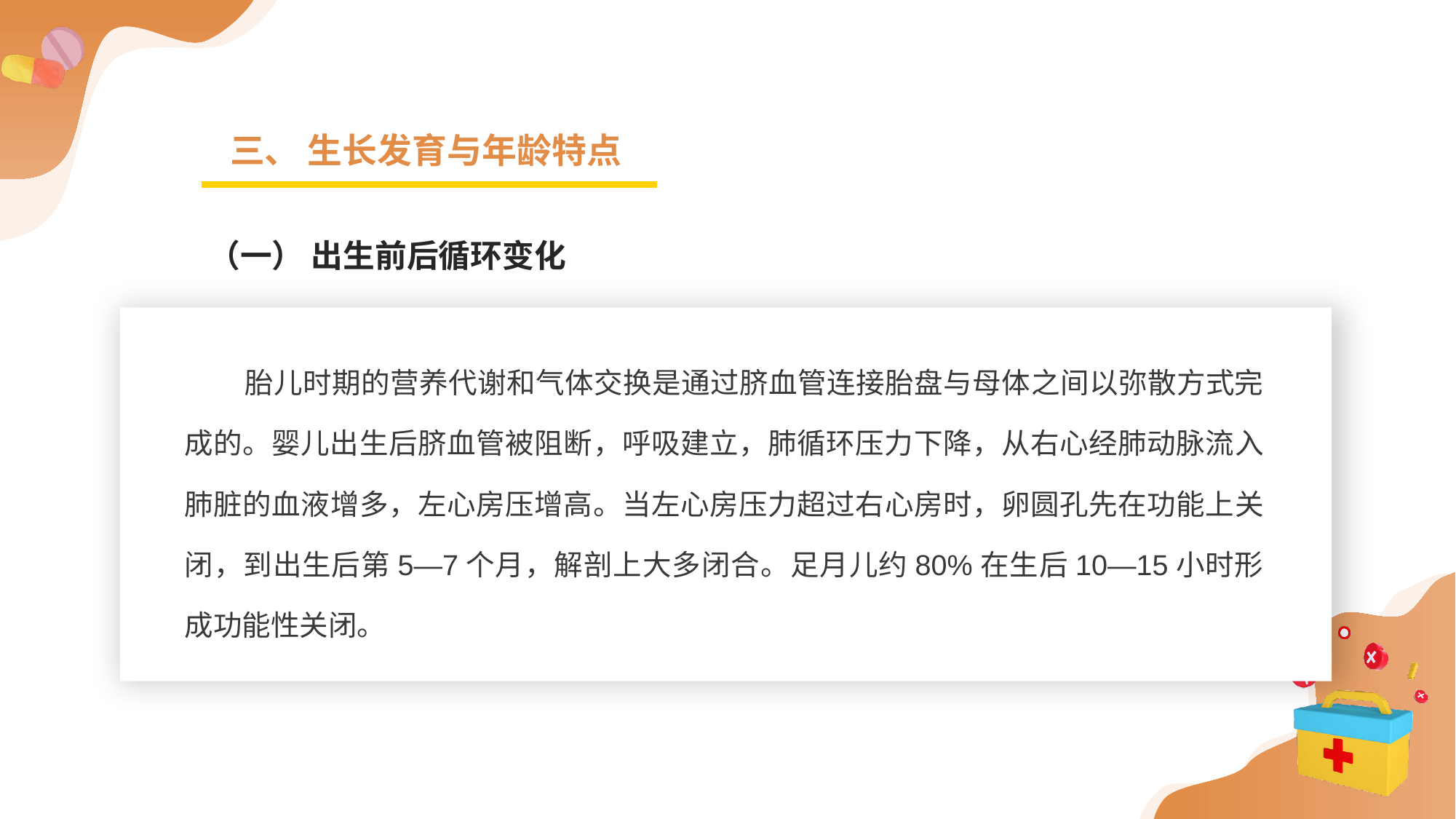

三、 生长发育与年龄特点
（一） 出生前后循环变化

胎儿时期的营养代谢和气体交换是通过脐血管连接胎盘与母体之间以弥散方式完成的。婴儿出生后脐血管被阻断，呼吸建立，肺循环压力下降，从右心经肺动脉流入肺脏的血液增多，左心房压增高。当左心房压力超过右心房时，卵圆孔先在功能上关闭，到出生后第5—7个月，解剖上大多闭合。足月儿约80%在生后10—15小时形成功能性关闭。